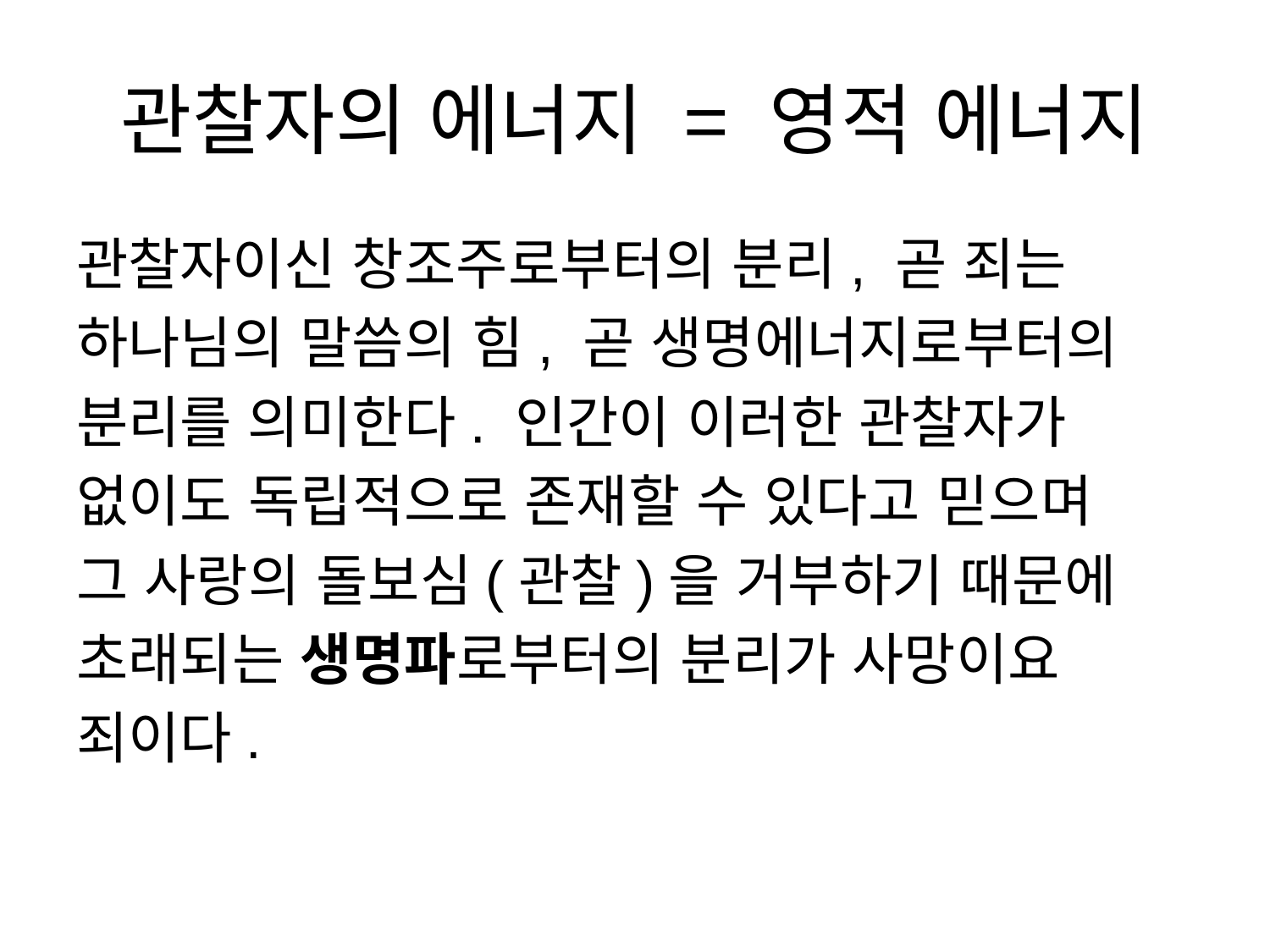

# 관찰자의 에너지 = 영적 에너지
관찰자이신 창조주로부터의 분리, 곧 죄는
하나님의 말씀의 힘, 곧 생명에너지로부터의
분리를 의미한다. 인간이 이러한 관찰자가
없이도 독립적으로 존재할 수 있다고 믿으며
그 사랑의 돌보심(관찰)을 거부하기 때문에
초래되는 생명파로부터의 분리가 사망이요
죄이다.